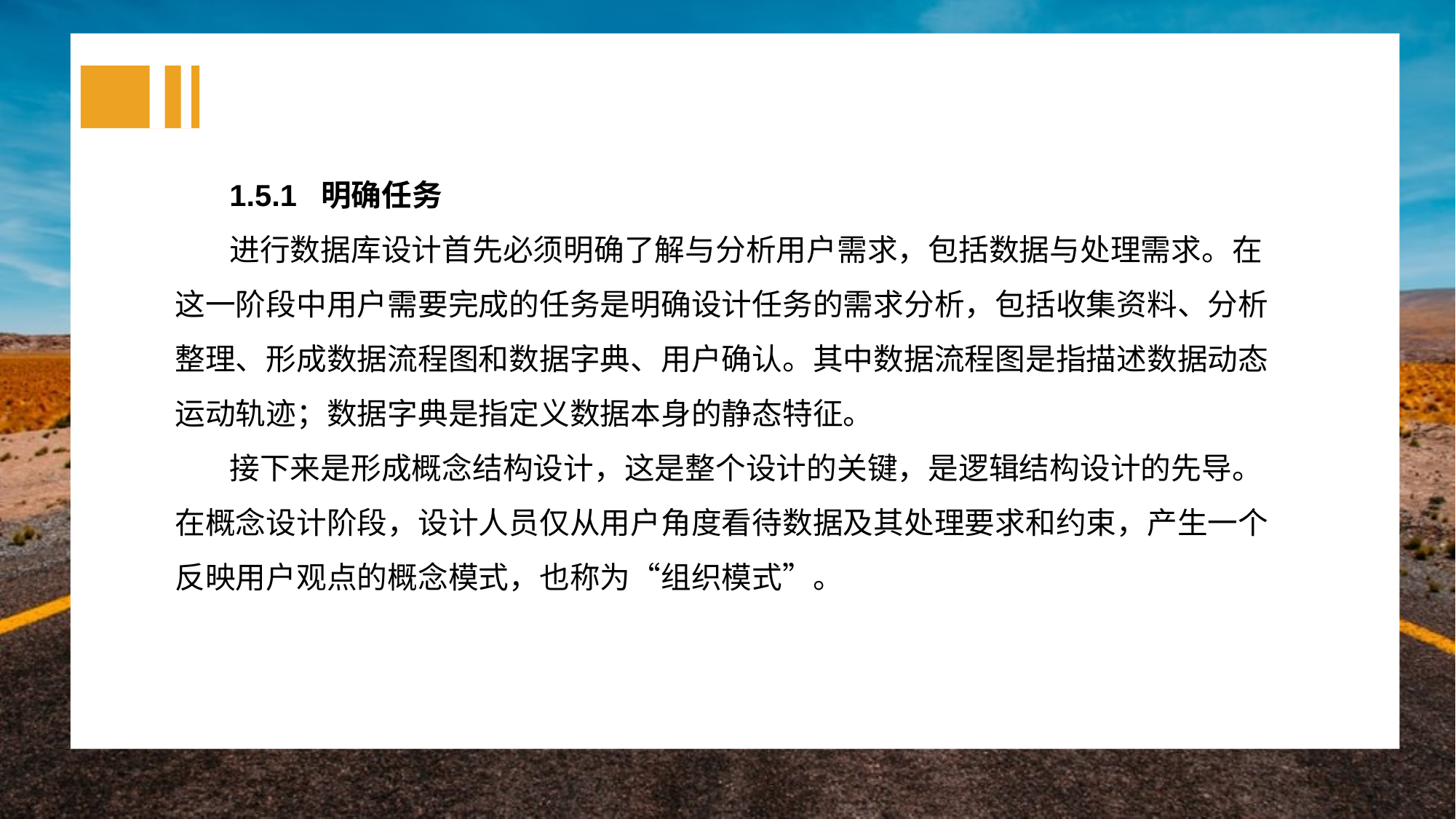

1.5.1  明确任务
进行数据库设计首先必须明确了解与分析用户需求，包括数据与处理需求。在这一阶段中用户需要完成的任务是明确设计任务的需求分析，包括收集资料、分析整理、形成数据流程图和数据字典、用户确认。其中数据流程图是指描述数据动态运动轨迹；数据字典是指定义数据本身的静态特征。
接下来是形成概念结构设计，这是整个设计的关键，是逻辑结构设计的先导。在概念设计阶段，设计人员仅从用户角度看待数据及其处理要求和约束，产生一个反映用户观点的概念模式，也称为“组织模式”。